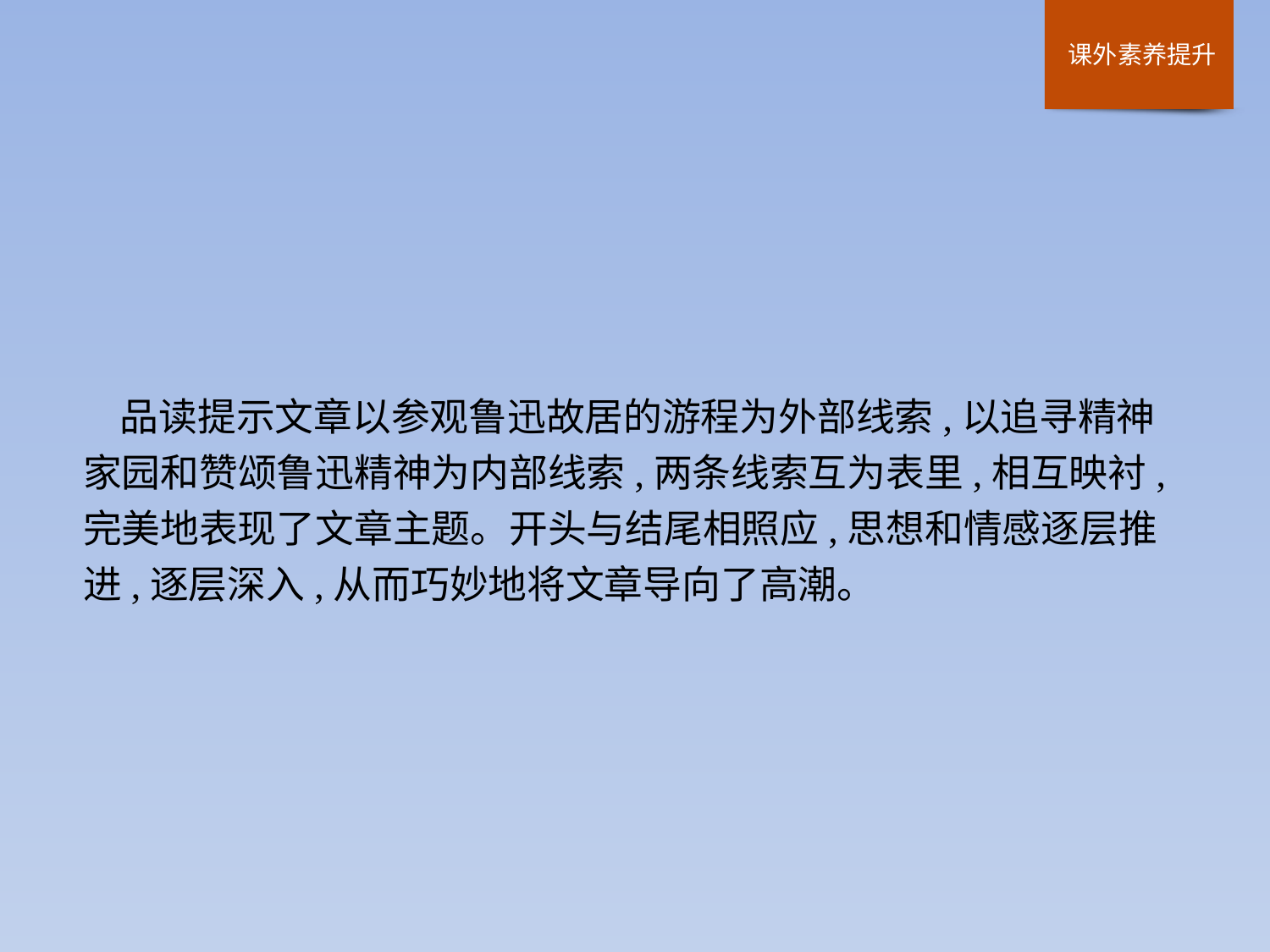

品读提示文章以参观鲁迅故居的游程为外部线索,以追寻精神家园和赞颂鲁迅精神为内部线索,两条线索互为表里,相互映衬,完美地表现了文章主题。开头与结尾相照应,思想和情感逐层推进,逐层深入,从而巧妙地将文章导向了高潮。